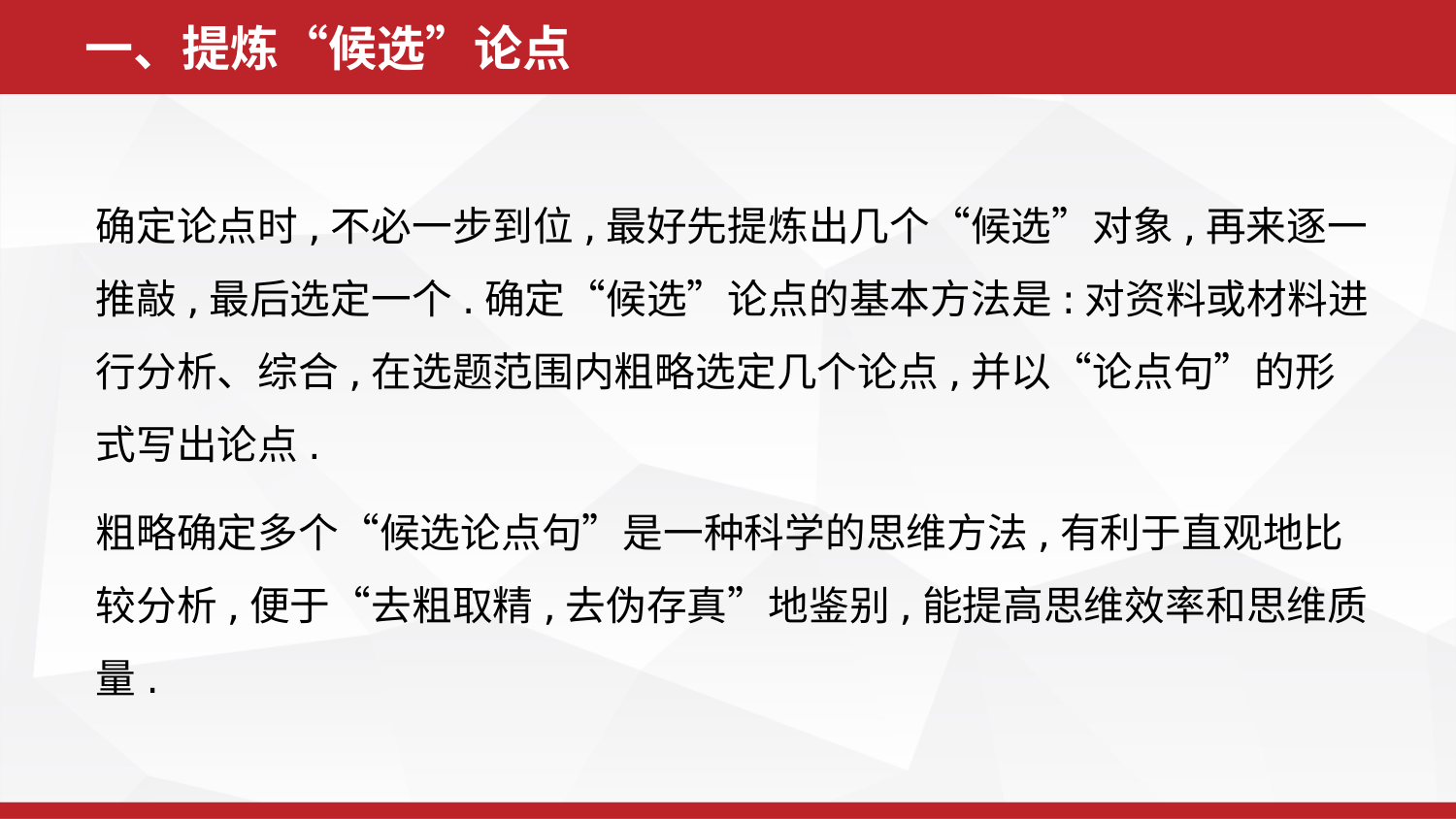

一、提炼“候选”论点
确定论点时,不必一步到位,最好先提炼出几个“候选”对象,再来逐一推敲,最后选定一个.确定“候选”论点的基本方法是:对资料或材料进行分析、综合,在选题范围内粗略选定几个论点,并以“论点句”的形式写出论点.
粗略确定多个“候选论点句”是一种科学的思维方法,有利于直观地比较分析,便于“去粗取精,去伪存真”地鉴别,能提高思维效率和思维质量.